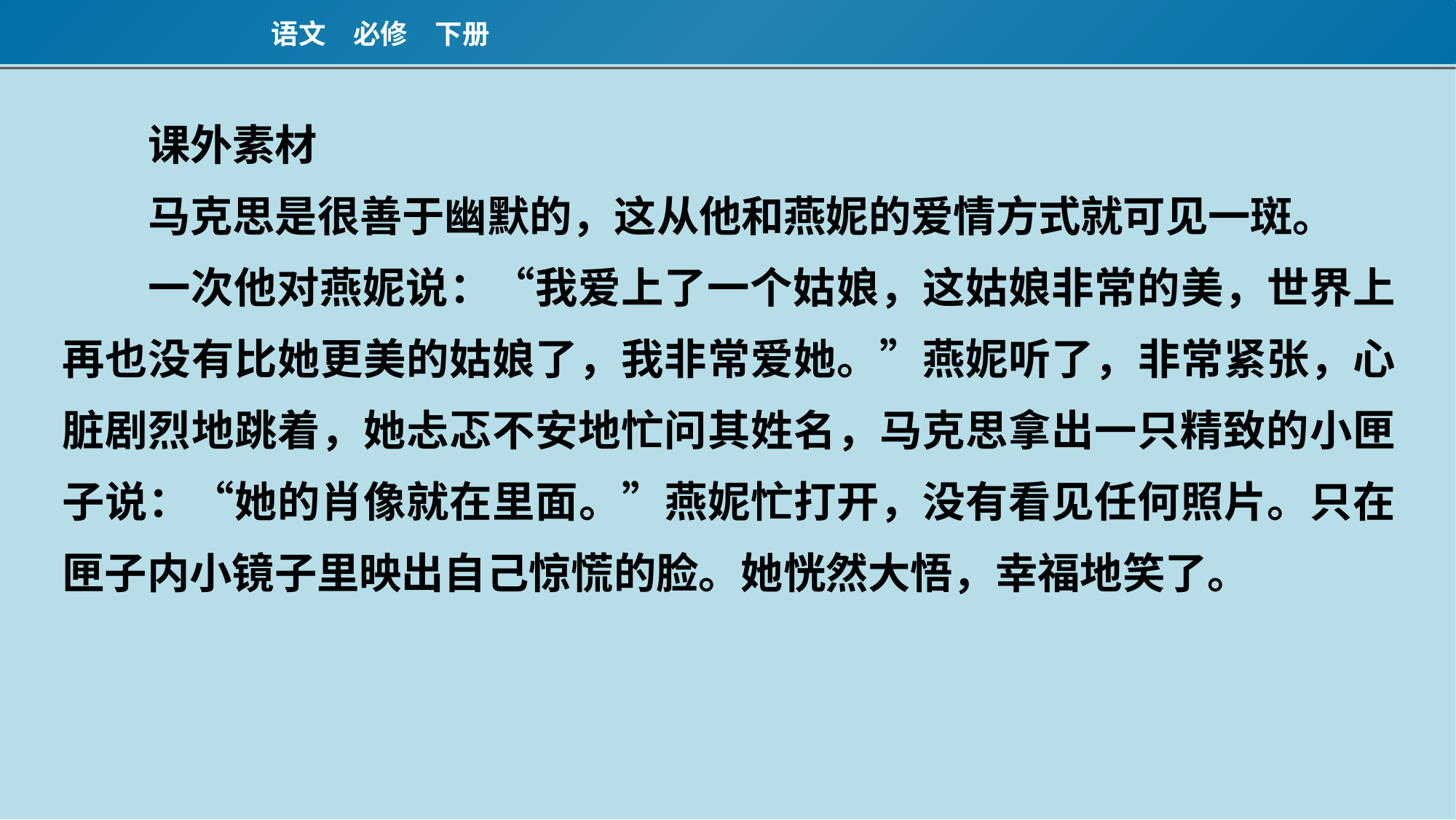

课外素材
马克思是很善于幽默的，这从他和燕妮的爱情方式就可见一斑。
一次他对燕妮说：“我爱上了一个姑娘，这姑娘非常的美，世界上再也没有比她更美的姑娘了，我非常爱她。”燕妮听了，非常紧张，心脏剧烈地跳着，她忐忑不安地忙问其姓名，马克思拿出一只精致的小匣子说：“她的肖像就在里面。”燕妮忙打开，没有看见任何照片。只在匣子内小镜子里映出自己惊慌的脸。她恍然大悟，幸福地笑了。